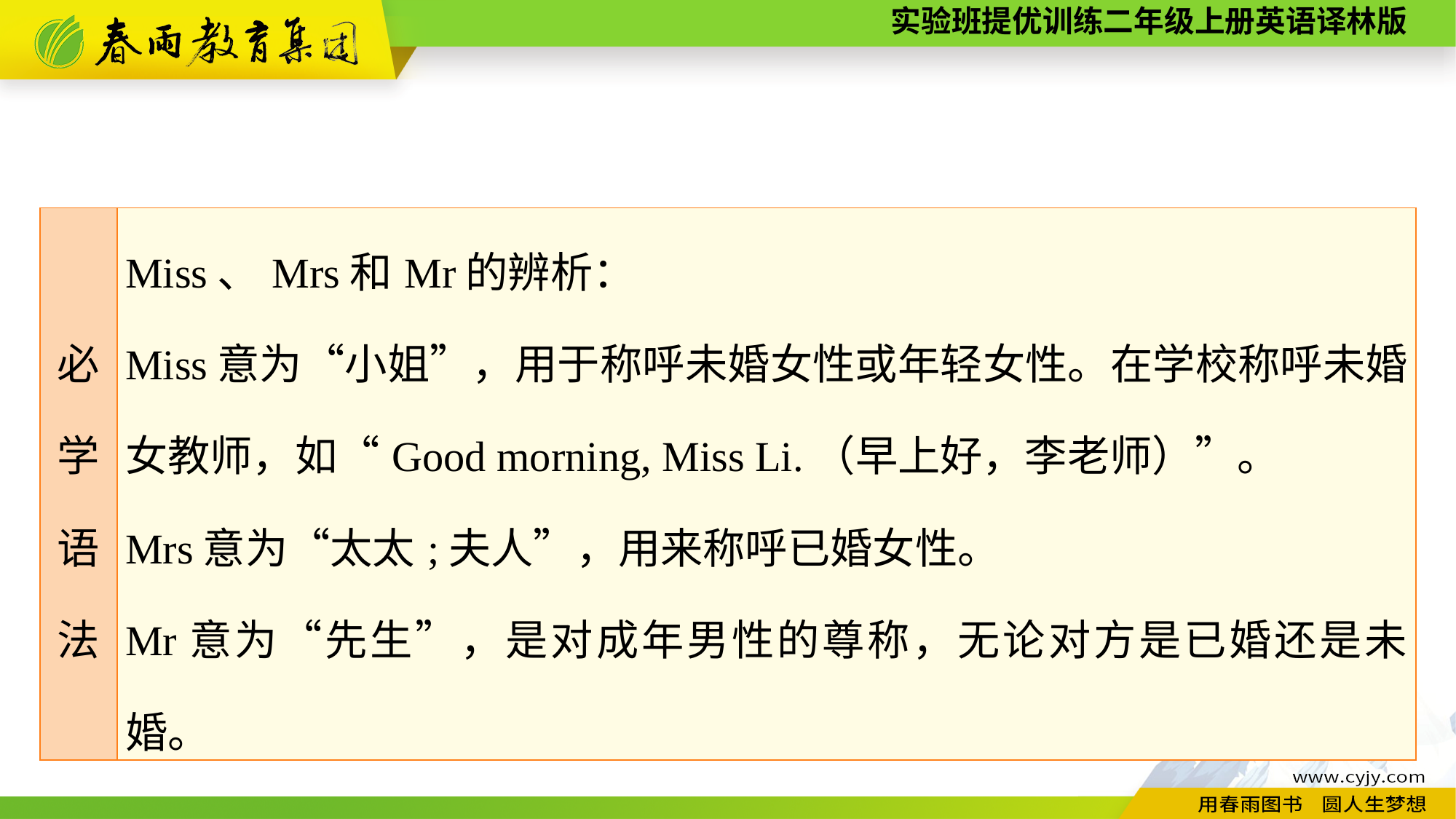

| 必 学 语 法 | Miss、Mrs和Mr的辨析： Miss意为“小姐”，用于称呼未婚女性或年轻女性。在学校称呼未婚女教师，如“Good morning, Miss Li.（早上好，李老师）”。 Mrs意为“太太;夫人”，用来称呼已婚女性。 Mr意为“先生”，是对成年男性的尊称，无论对方是已婚还是未婚。 |
| --- | --- |